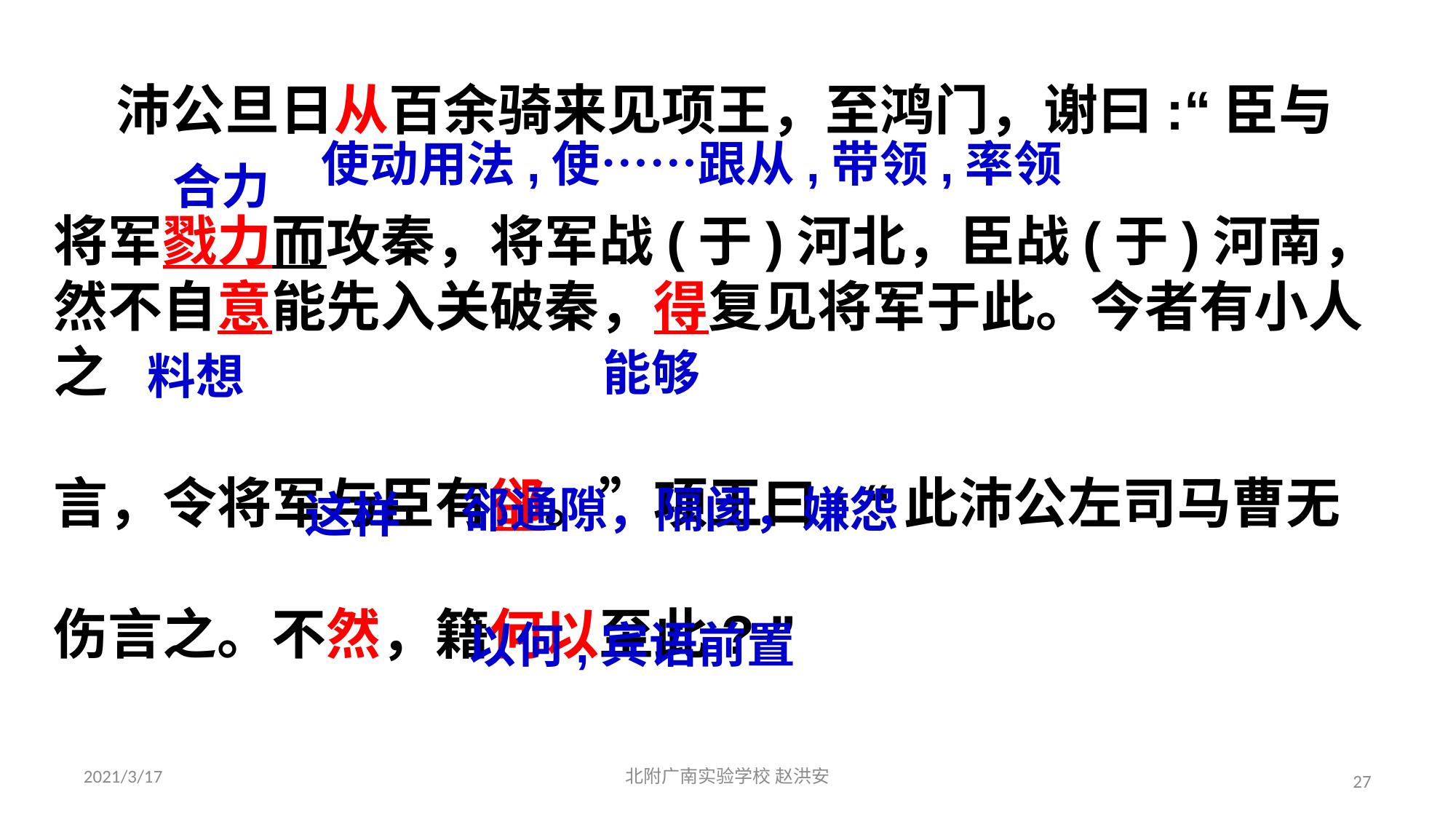

沛公旦日从百余骑来见项王，至鸿门，谢曰:“臣与

将军戮力而攻秦，将军战(于)河北，臣战(于)河南，然不自意能先入关破秦，得复见将军于此。今者有小人之

言，令将军与臣有郤。”项王曰: “此沛公左司马曹无

伤言之。不然，籍何以至此? ”
使动用法,使……跟从,带领,率领
合力
能够
料想
郤通隙，隔阂，嫌怨
这样
以何,宾语前置
2021/3/17
北附广南实验学校 赵洪安
27